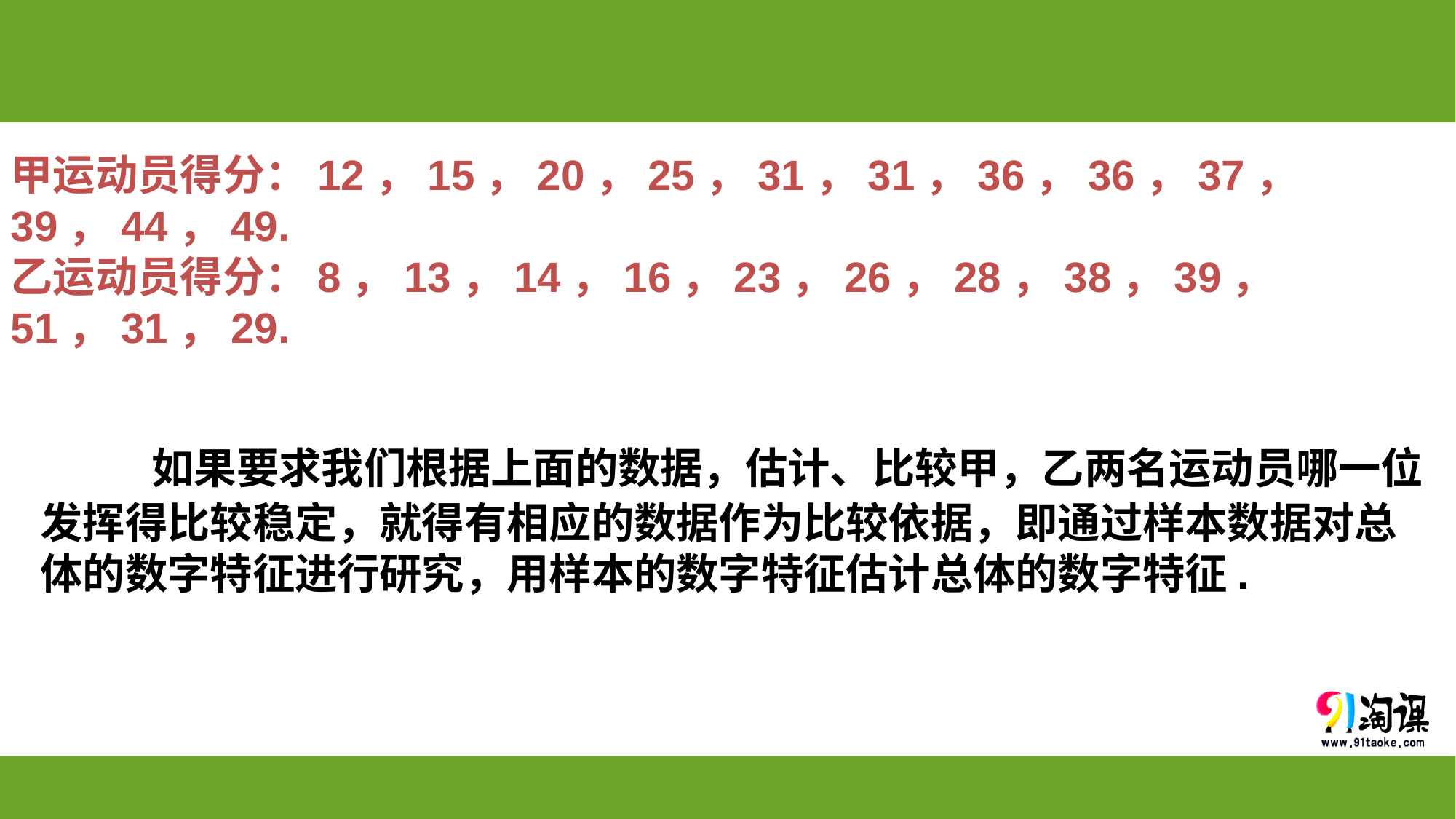

甲运动员得分：12，15，20，25，31，31，36，36，37，
39，44，49.
乙运动员得分：8，13，14，16，23，26，28，38，39，
51，31，29.
       如果要求我们根据上面的数据，估计、比较甲，乙两名运动员哪一位发挥得比较稳定，就得有相应的数据作为比较依据，即通过样本数据对总体的数字特征进行研究，用样本的数字特征估计总体的数字特征.